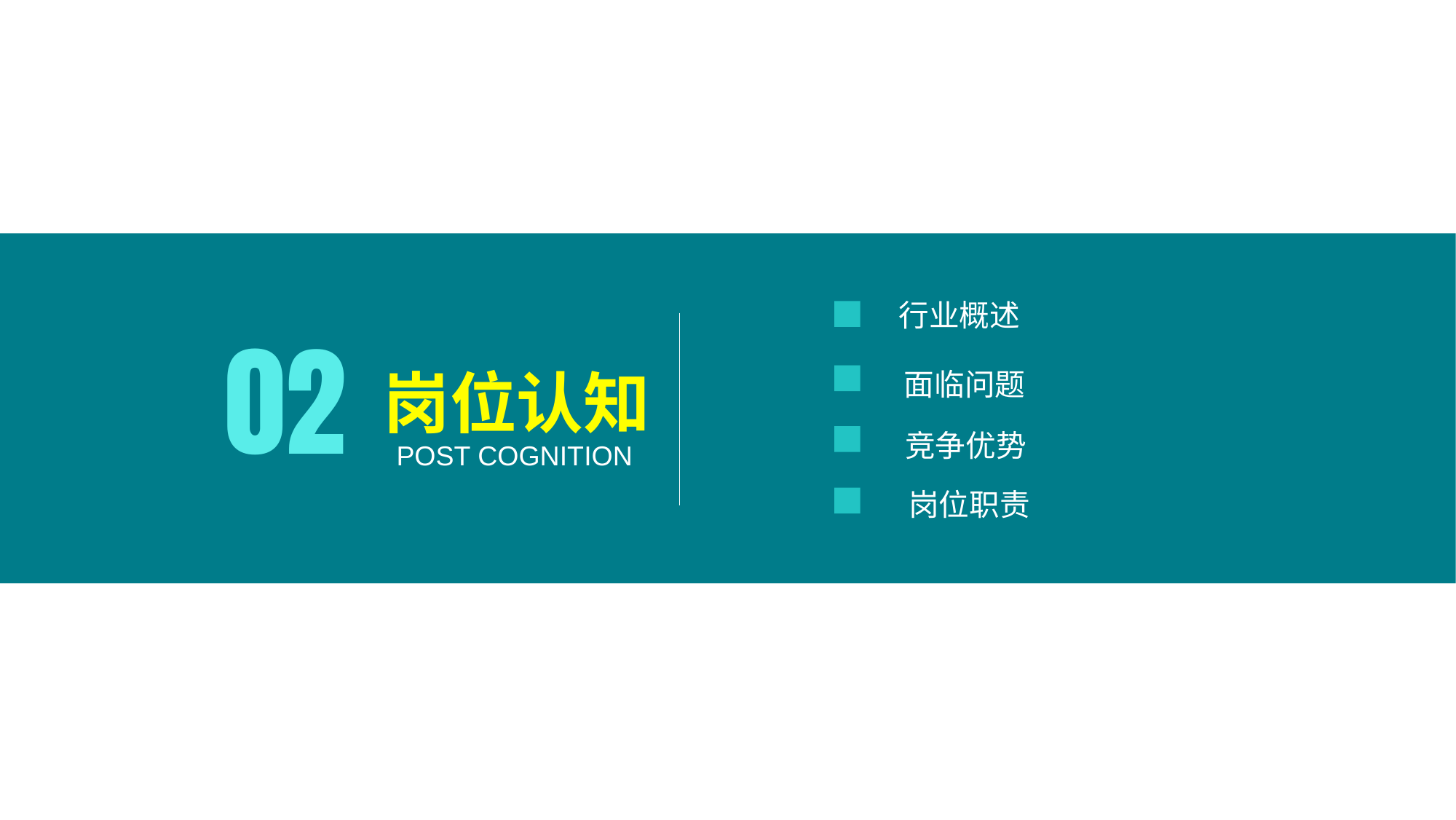

行业概述

岗位认知
02
面临问题

竞争优势
POST COGNITION

岗位职责